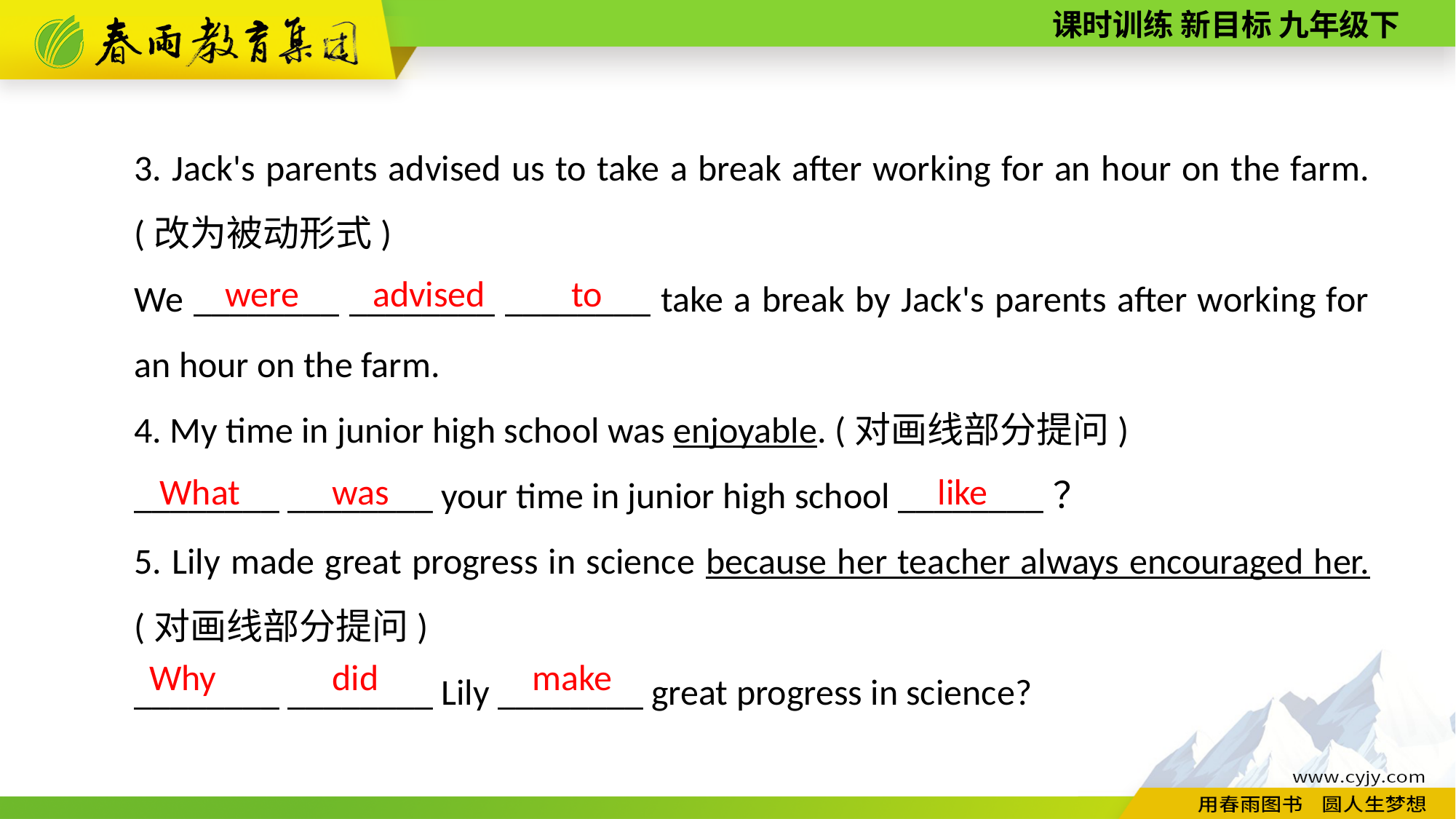

3. Jack's parents advised us to take a break after working for an hour on the farm. (改为被动形式)
We ________ ________ ________ take a break by Jack's parents after working for an hour on the farm.
4. My time in junior high school was enjoyable. (对画线部分提问)
________ ________ your time in junior high school ________？
5. Lily made great progress in science because her teacher always encouraged her.(对画线部分提问)
________ ________ Lily ________ great progress in science?
to
advised
were
was
like
What
Why
did
make